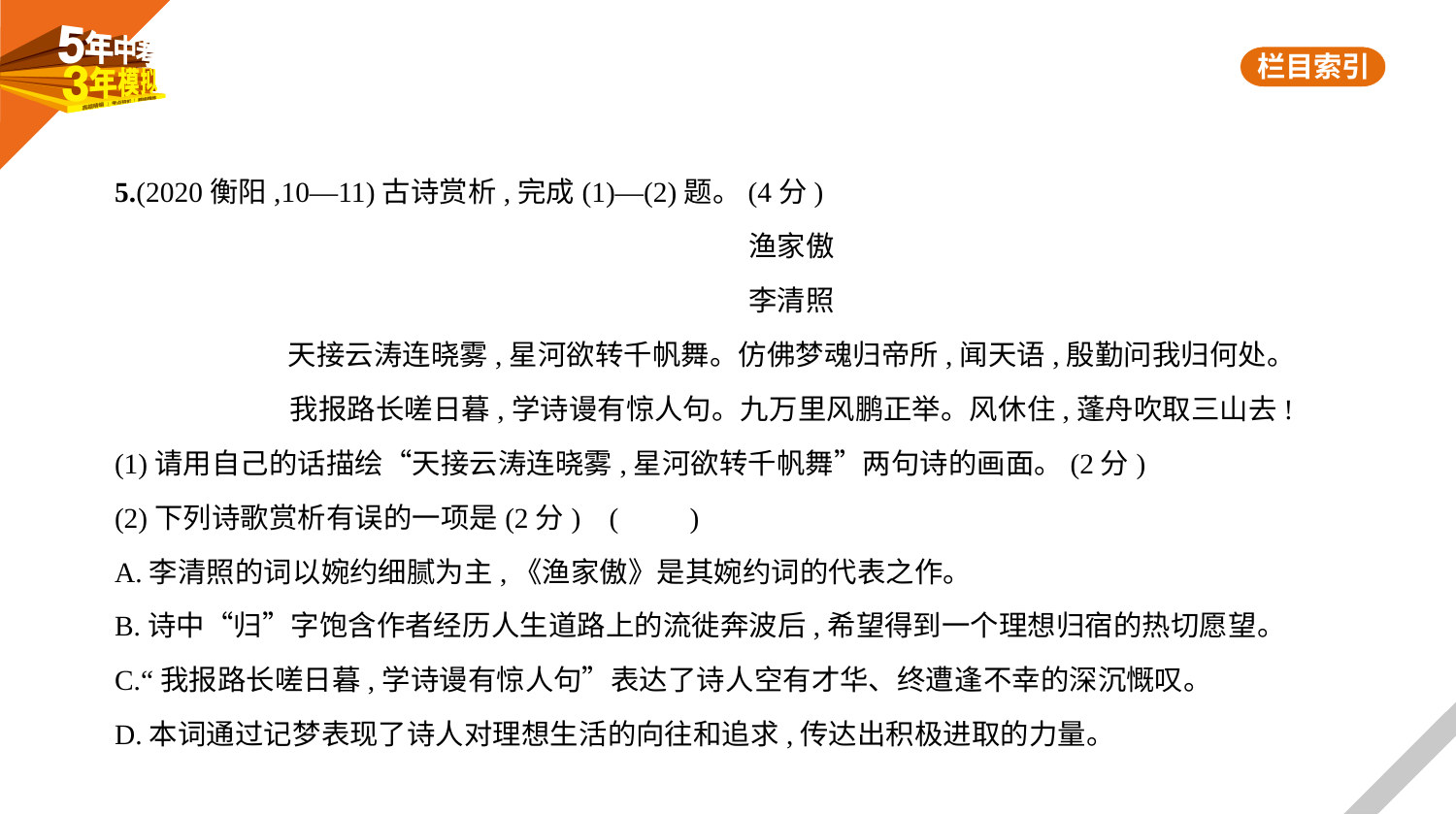

5.(2020衡阳,10—11)古诗赏析,完成(1)—(2)题。(4分)
渔家傲
李清照
天接云涛连晓雾,星河欲转千帆舞。仿佛梦魂归帝所,闻天语,殷勤问我归何处。
我报路长嗟日暮,学诗谩有惊人句。九万里风鹏正举。风休住,蓬舟吹取三山去!
(1)请用自己的话描绘“天接云涛连晓雾,星河欲转千帆舞”两句诗的画面。(2分)
(2)下列诗歌赏析有误的一项是(2分) (　　)
A.李清照的词以婉约细腻为主,《渔家傲》是其婉约词的代表之作。
B.诗中“归”字饱含作者经历人生道路上的流徙奔波后,希望得到一个理想归宿的热切愿望。
C.“我报路长嗟日暮,学诗谩有惊人句”表达了诗人空有才华、终遭逢不幸的深沉慨叹。
D.本词通过记梦表现了诗人对理想生活的向往和追求,传达出积极进取的力量。